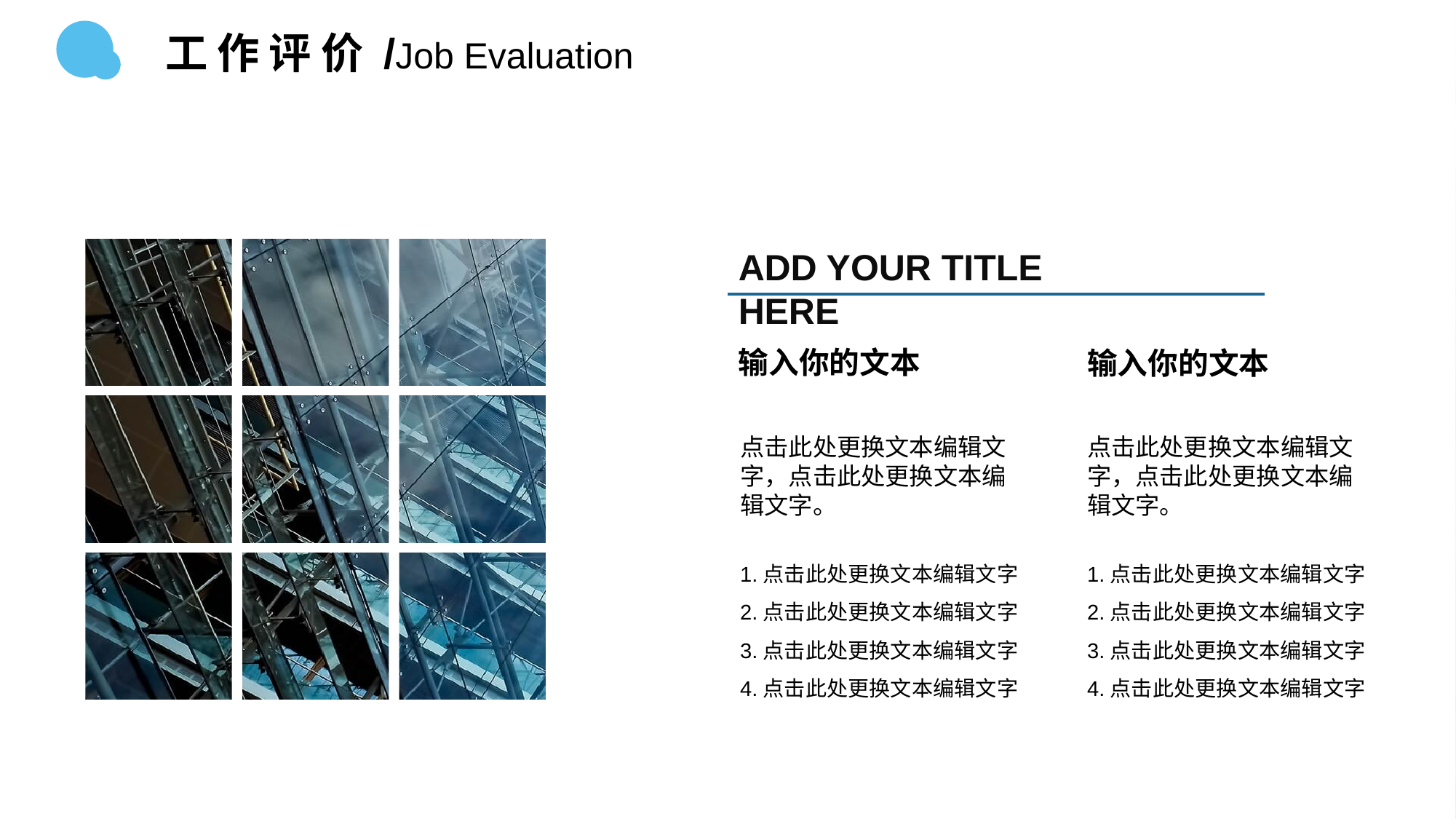

工 作 评 价 /Job Evaluation

ADD YOUR TITLE HERE
输入你的文本
输入你的文本
点击此处更换文本编辑文字，点击此处更换文本编辑文字。
点击此处更换文本编辑文字，点击此处更换文本编辑文字。
1.点击此处更换文本编辑文字
2.点击此处更换文本编辑文字
3.点击此处更换文本编辑文字
4.点击此处更换文本编辑文字
1.点击此处更换文本编辑文字
2.点击此处更换文本编辑文字
3.点击此处更换文本编辑文字
4.点击此处更换文本编辑文字